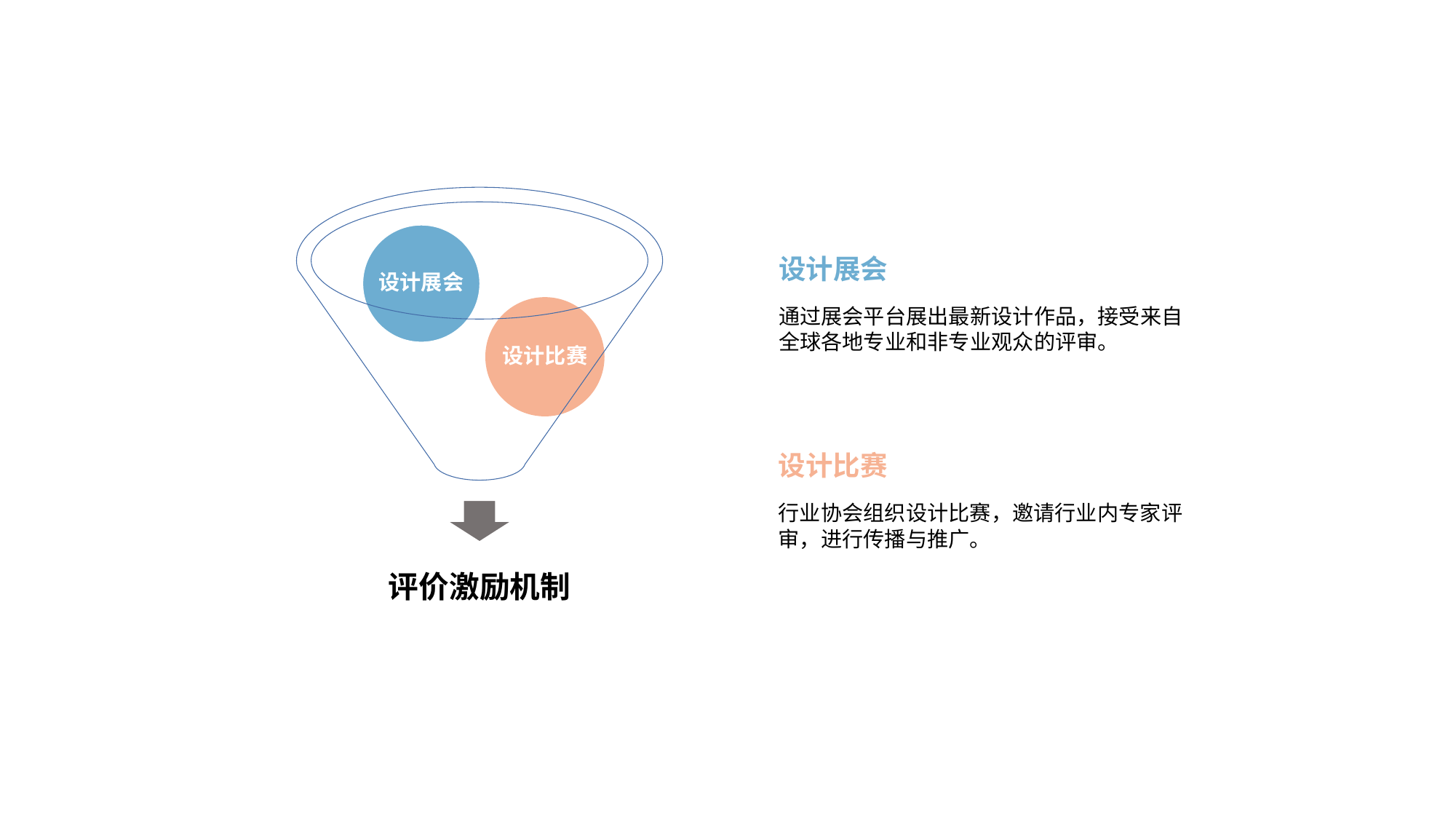

设计展会
设计展会
设计比赛
通过展会平台展出最新设计作品，接受来自全球各地专业和非专业观众的评审。
设计比赛
行业协会组织设计比赛，邀请行业内专家评审，进行传播与推广。

评价激励机制